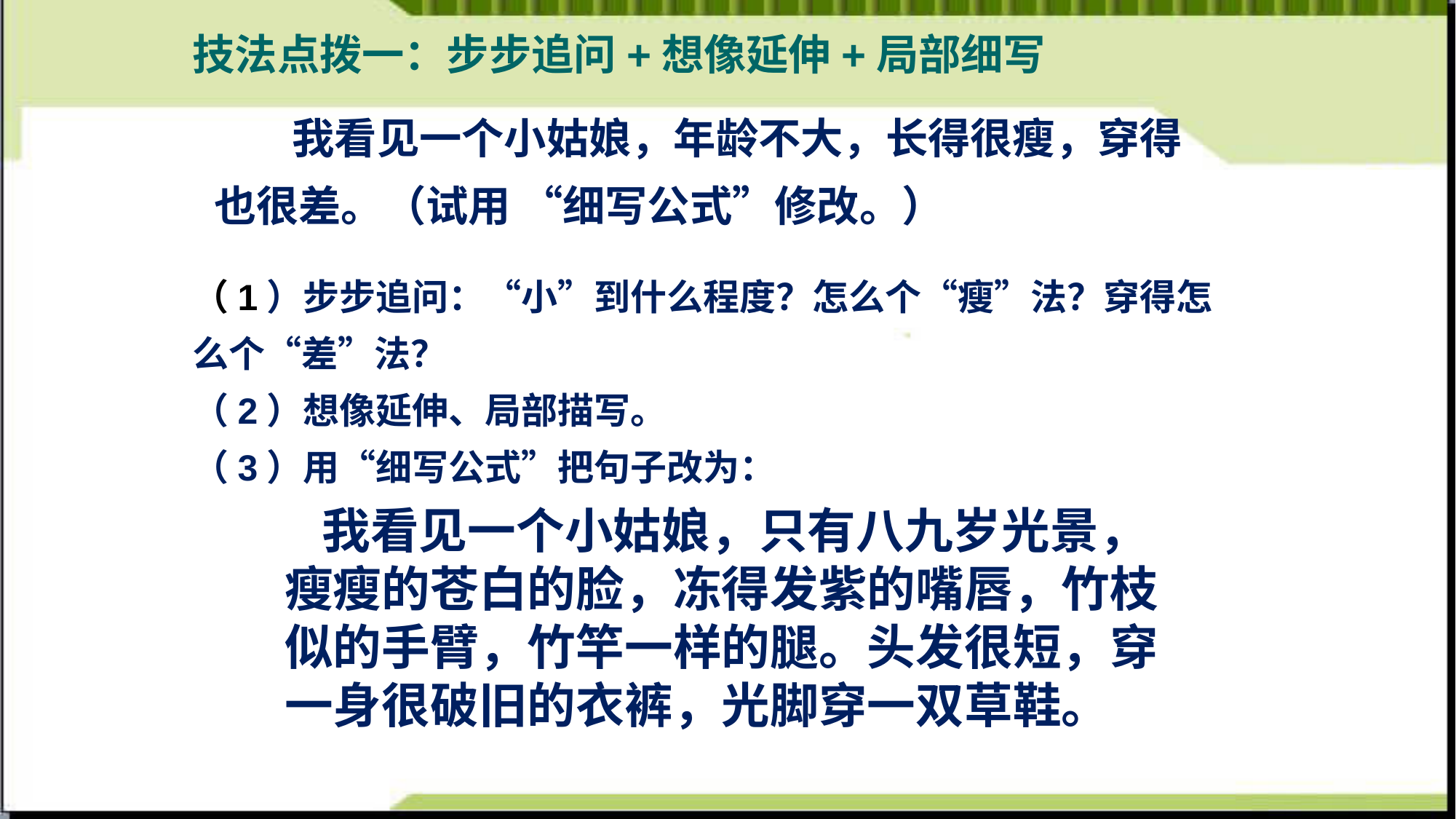

技法点拨一：步步追问+想像延伸+局部细写

      我看见一个小姑娘，年龄不大，长得很瘦，穿得也很差。（试用 “细写公式”修改。）
（1）步步追问：“小”到什么程度？怎么个“瘦”法？穿得怎么个“差”法？
（2）想像延伸、局部描写。
（3）用“细写公式”把句子改为：

      我看见一个小姑娘，只有八九岁光景，瘦瘦的苍白的脸，冻得发紫的嘴唇，竹枝似的手臂，竹竿一样的腿。头发很短，穿一身很破旧的衣裤，光脚穿一双草鞋。